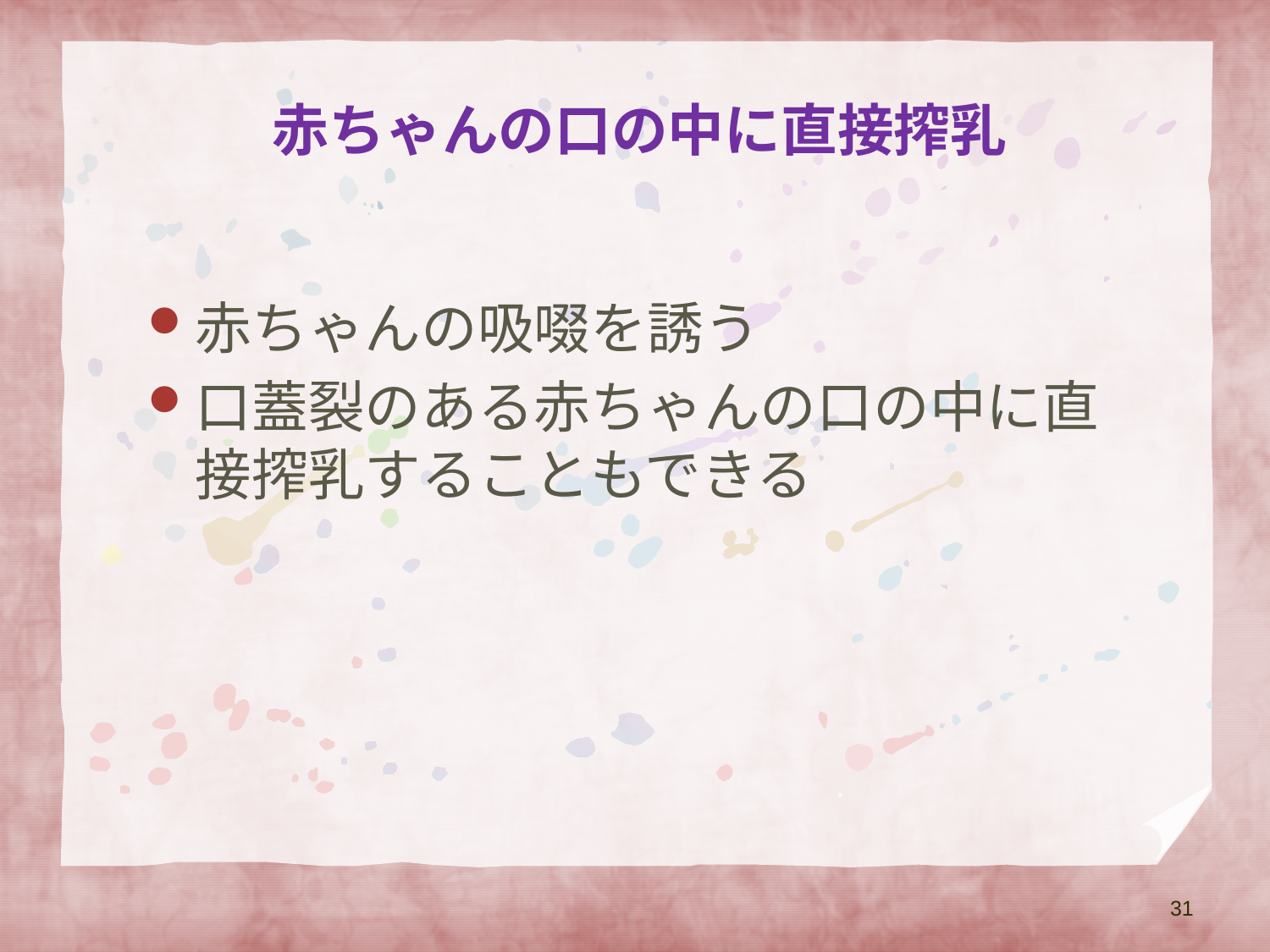

# 赤ちゃんの口の中に直接搾乳
赤ちゃんの吸啜を誘う
口蓋裂のある赤ちゃんの口の中に直接搾乳することもできる

31